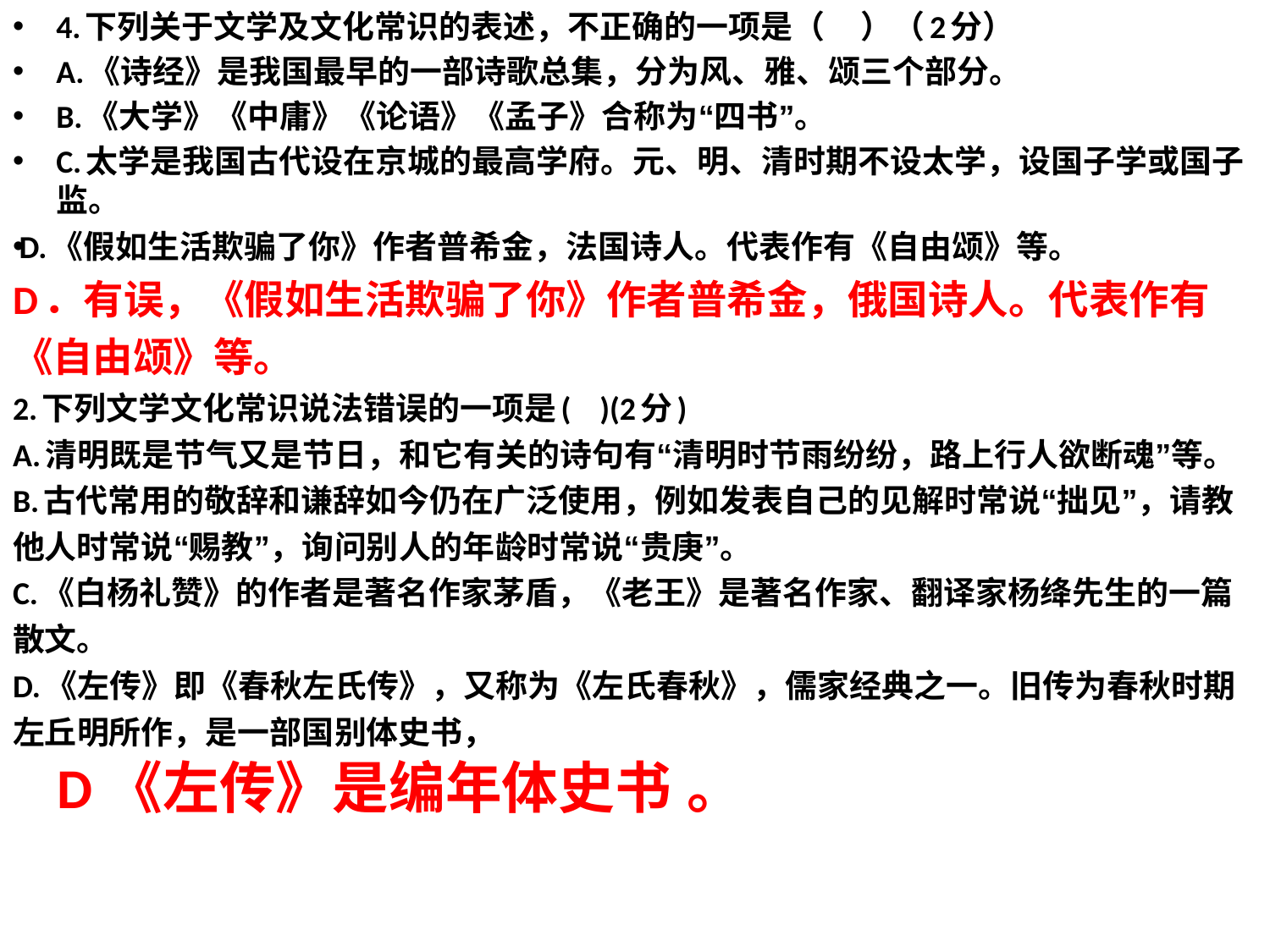

4.下列关于文学及文化常识的表述，不正确的一项是（    ）（2分）
A.《诗经》是我国最早的一部诗歌总集，分为风、雅、颂三个部分。
B.《大学》《中庸》《论语》《孟子》合称为“四书”。
C.太学是我国古代设在京城的最高学府。元、明、清时期不设太学，设国子学或国子监。
D.《假如生活欺骗了你》作者普希金，法国诗人。代表作有《自由颂》等。
D．有误，《假如生活欺骗了你》作者普希金，俄国诗人。代表作有《自由颂》等。
2.下列文学文化常识说法错误的一项是(    )(2分)
A.清明既是节气又是节日，和它有关的诗句有“清明时节雨纷纷，路上行人欲断魂”等。
B.古代常用的敬辞和谦辞如今仍在广泛使用，例如发表自己的见解时常说“拙见”，请教他人时常说“赐教”，询问别人的年龄时常说“贵庚”。
C.《白杨礼赞》的作者是著名作家茅盾，《老王》是著名作家、翻译家杨绛先生的一篇散文。
D.《左传》即《春秋左氏传》，又称为《左氏春秋》，儒家经典之一。旧传为春秋时期左丘明所作，是一部国别体史书，
D《左传》是编年体史书 。
#